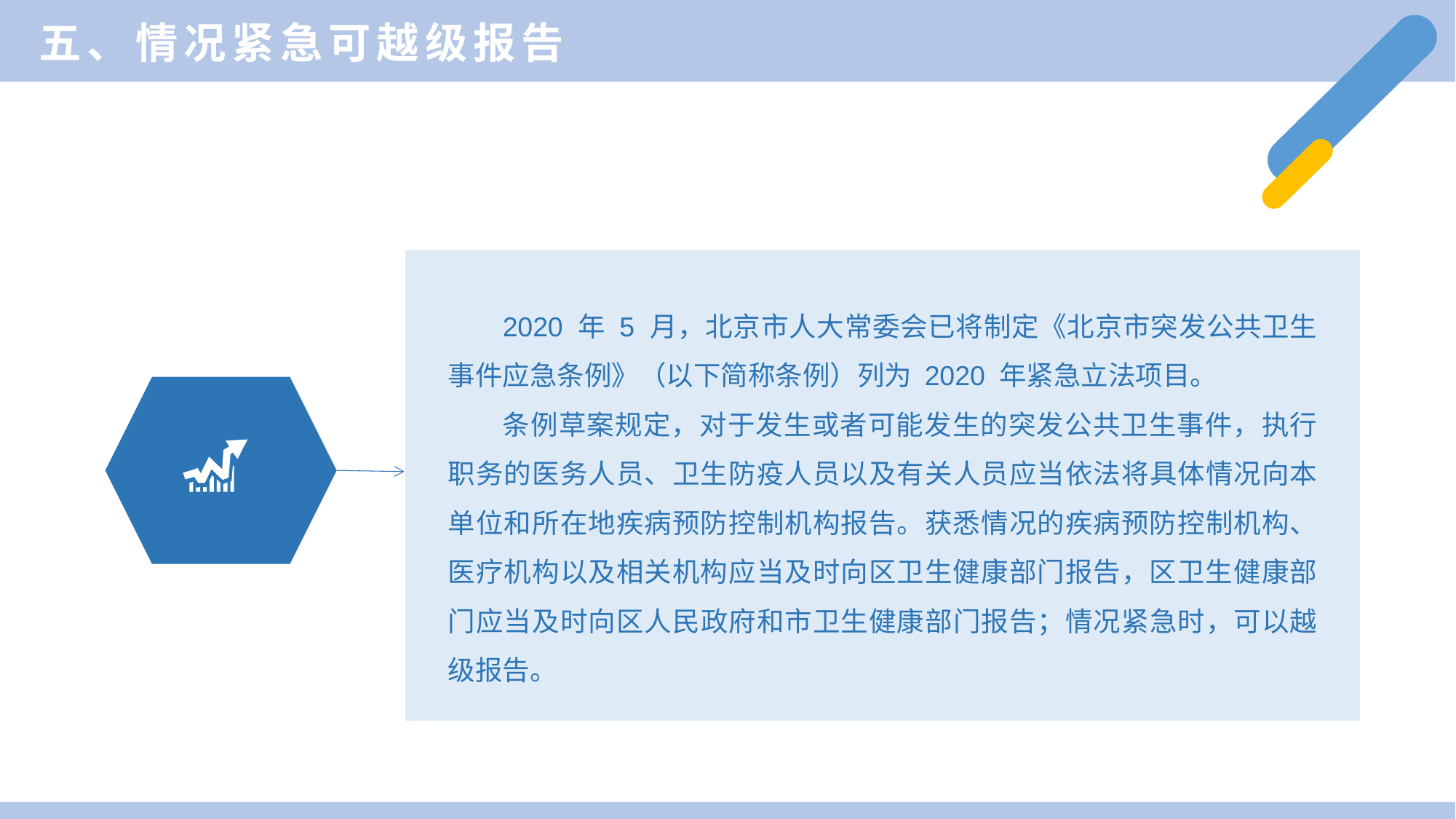

五、情况紧急可越级报告

2020 年 5 月，北京市人大常委会已将制定《北京市突发公共卫生事件应急条例》（以下简称条例）列为 2020 年紧急立法项目。
条例草案规定，对于发生或者可能发生的突发公共卫生事件，执行职务的医务人员、卫生防疫人员以及有关人员应当依法将具体情况向本单位和所在地疾病预防控制机构报告。获悉情况的疾病预防控制机构、医疗机构以及相关机构应当及时向区卫生健康部门报告，区卫生健康部门应当及时向区人民政府和市卫生健康部门报告；情况紧急时，可以越级报告。